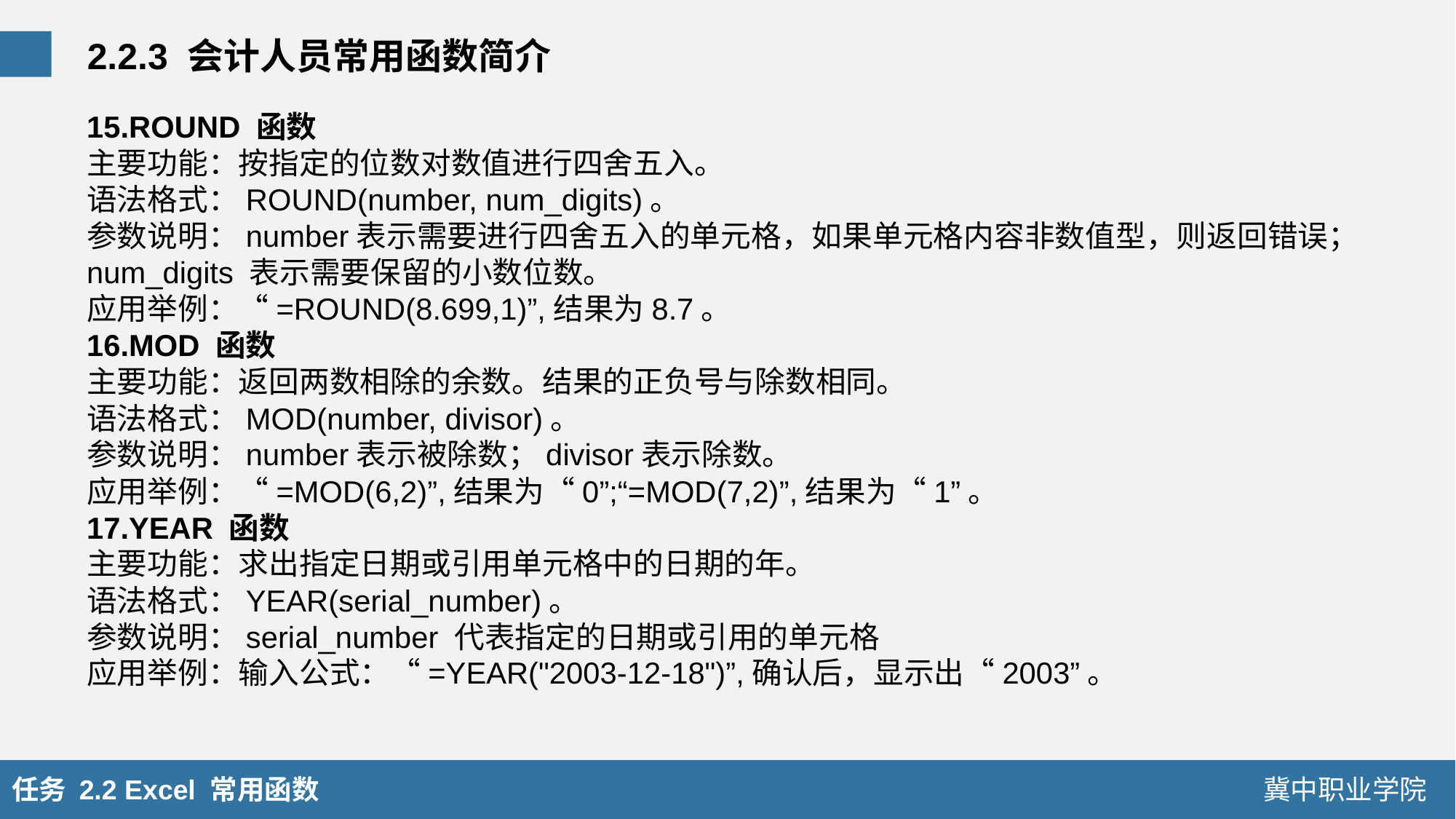

2.2.3 会计人员常用函数简介
15.ROUND 函数
主要功能：按指定的位数对数值进行四舍五入。
语法格式：ROUND(number, num_digits)。
参数说明：number表示需要进行四舍五入的单元格，如果单元格内容非数值型，则返回错误；num_digits 表示需要保留的小数位数。
应用举例：“=ROUND(8.699,1)”,结果为8.7。
16.MOD 函数
主要功能：返回两数相除的余数。结果的正负号与除数相同。
语法格式：MOD(number, divisor)。
参数说明：number表示被除数；divisor表示除数。
应用举例：“=MOD(6,2)”,结果为“0”;“=MOD(7,2)”,结果为“1”。
17.YEAR 函数
主要功能：求出指定日期或引用单元格中的日期的年。
语法格式：YEAR(serial_number)。
参数说明：serial_number 代表指定的日期或引用的单元格
应用举例：输入公式：“=YEAR("2003-12-18")”,确认后，显示出“2003”。

任务 2.2 Excel 常用函数
冀中职业学院